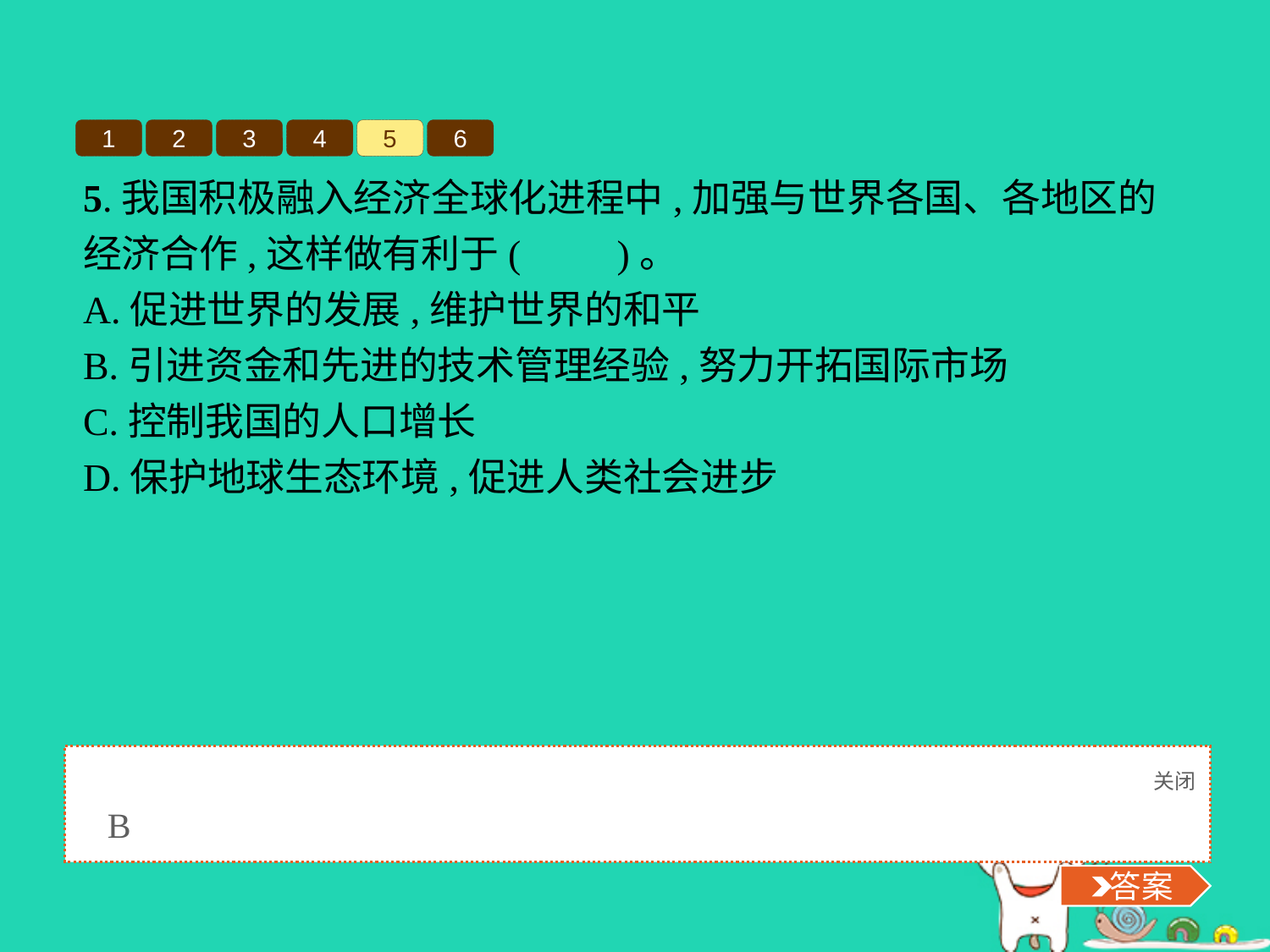

1
2
3
4
5
6
5.我国积极融入经济全球化进程中,加强与世界各国、各地区的经济合作,这样做有利于(　　)。
A.促进世界的发展,维护世界的和平
B.引进资金和先进的技术管理经验,努力开拓国际市场
C.控制我国的人口增长
D.保护地球生态环境,促进人类社会进步

关闭
  答案

B
  答案